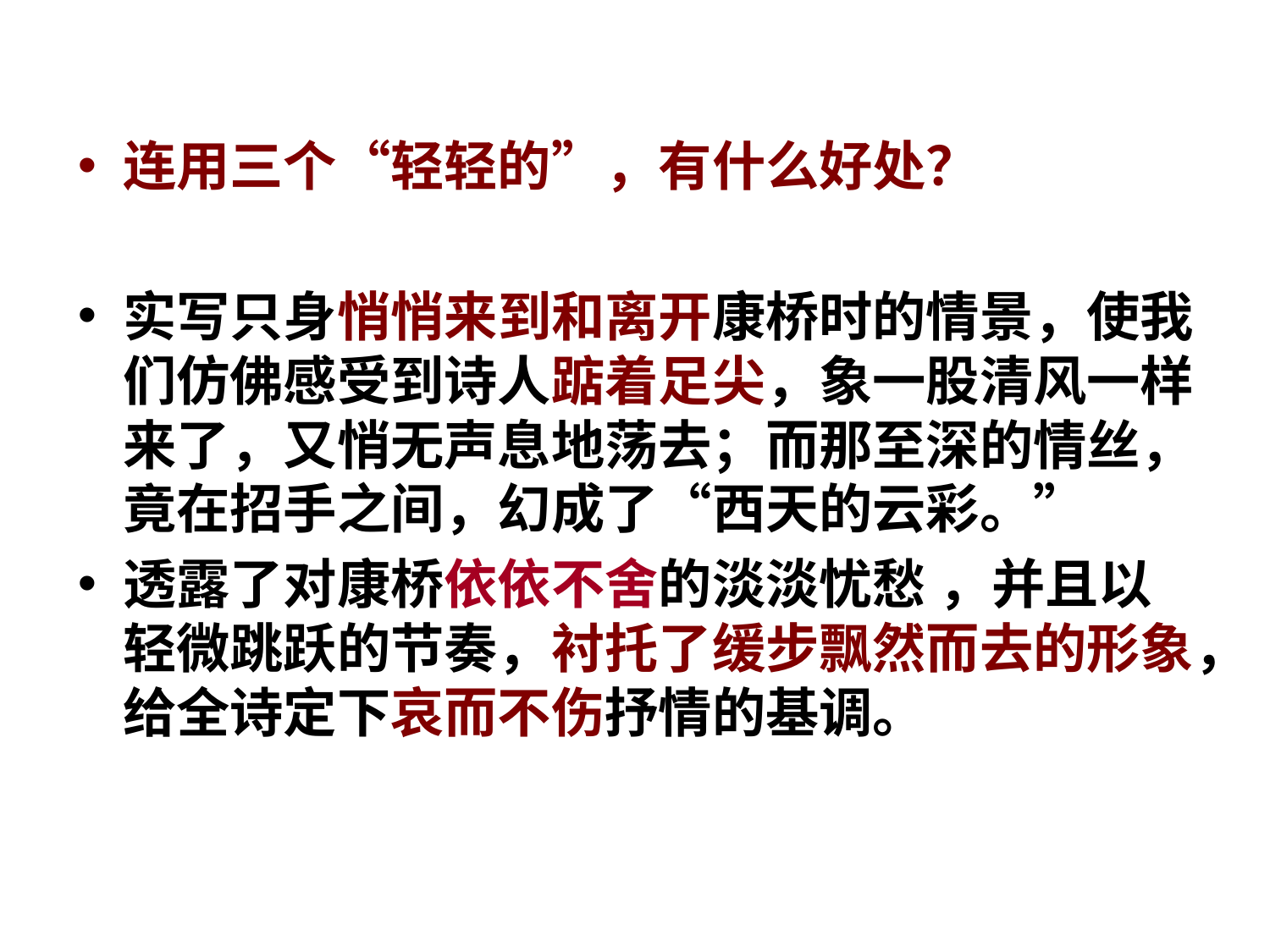

#
连用三个“轻轻的”，有什么好处？

实写只身悄悄来到和离开康桥时的情景，使我们仿佛感受到诗人踮着足尖，象一股清风一样来了，又悄无声息地荡去；而那至深的情丝，竟在招手之间，幻成了“西天的云彩。”
透露了对康桥依依不舍的淡淡忧愁 ，并且以轻微跳跃的节奏，衬托了缓步飘然而去的形象，给全诗定下哀而不伤抒情的基调。